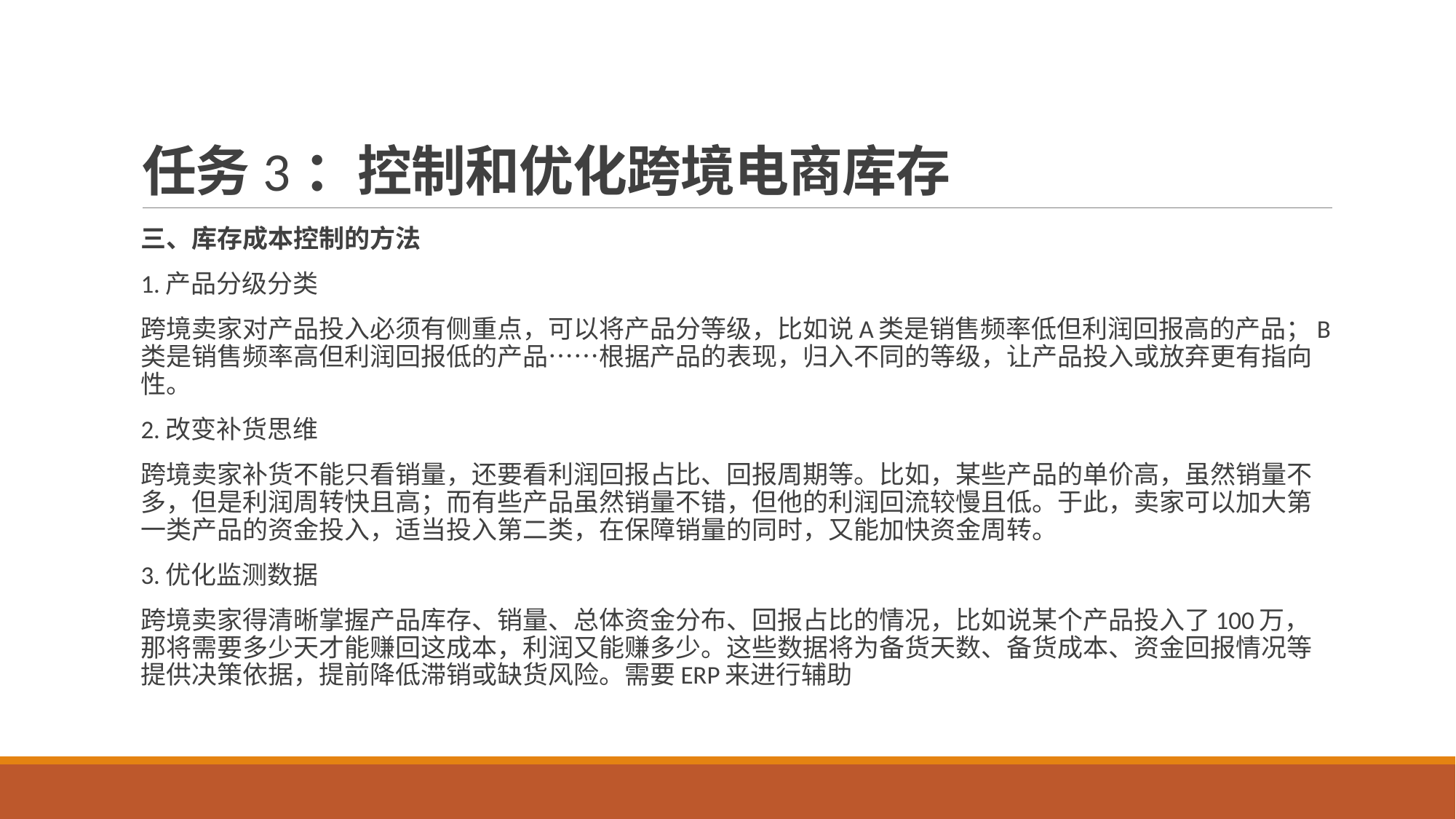

# 任务3：控制和优化跨境电商库存
三、库存成本控制的方法
1.产品分级分类
跨境卖家对产品投入必须有侧重点，可以将产品分等级，比如说A类是销售频率低但利润回报高的产品；B类是销售频率高但利润回报低的产品……根据产品的表现，归入不同的等级，让产品投入或放弃更有指向性。
2.改变补货思维
跨境卖家补货不能只看销量，还要看利润回报占比、回报周期等。比如，某些产品的单价高，虽然销量不多，但是利润周转快且高；而有些产品虽然销量不错，但他的利润回流较慢且低。于此，卖家可以加大第一类产品的资金投入，适当投入第二类，在保障销量的同时，又能加快资金周转。
3.优化监测数据
跨境卖家得清晰掌握产品库存、销量、总体资金分布、回报占比的情况，比如说某个产品投入了100万，那将需要多少天才能赚回这成本，利润又能赚多少。这些数据将为备货天数、备货成本、资金回报情况等提供决策依据，提前降低滞销或缺货风险。需要ERP来进行辅助